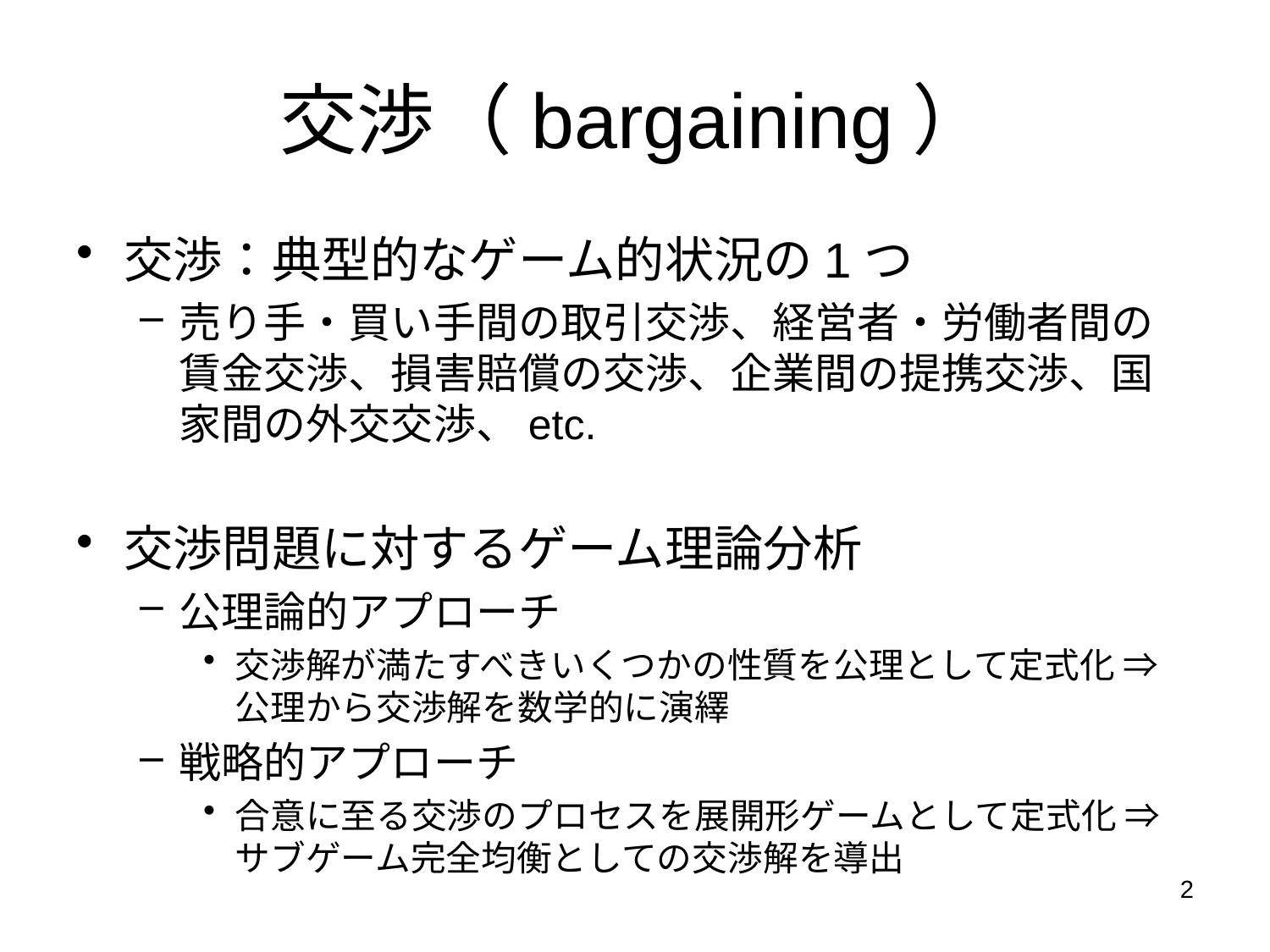

# 交渉（bargaining）
交渉：典型的なゲーム的状況の1つ
売り手・買い手間の取引交渉、経営者・労働者間の賃金交渉、損害賠償の交渉、企業間の提携交渉、国家間の外交交渉、etc.

交渉問題に対するゲーム理論分析
公理論的アプローチ
交渉解が満たすべきいくつかの性質を公理として定式化 ⇒ 公理から交渉解を数学的に演繹
戦略的アプローチ
合意に至る交渉のプロセスを展開形ゲームとして定式化 ⇒ サブゲーム完全均衡としての交渉解を導出
2